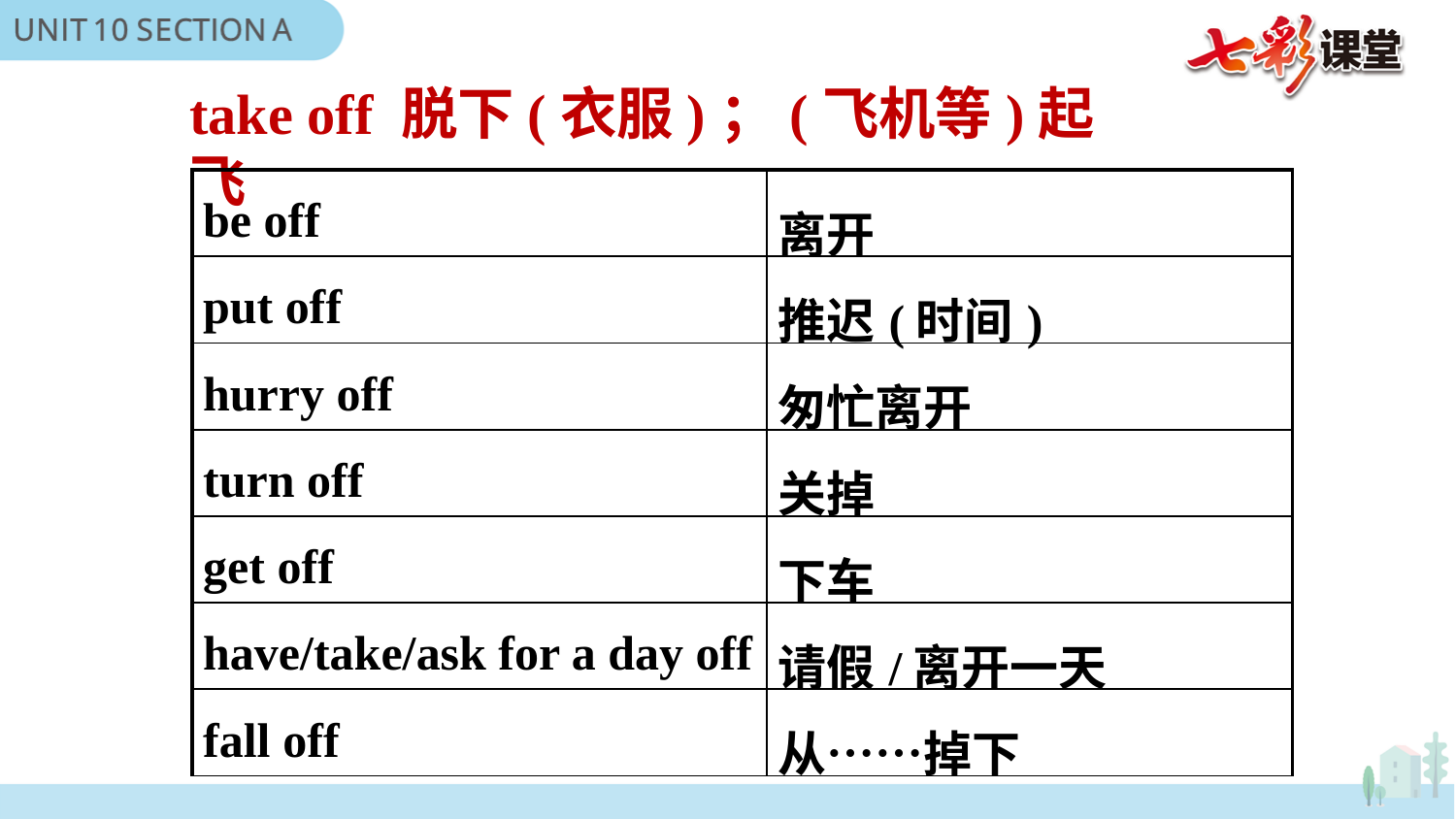

take off 脱下(衣服)；(飞机等)起飞
| be off | 离开 |
| --- | --- |
| put off | 推迟(时间) |
| hurry off | 匆忙离开 |
| turn off | 关掉 |
| get off | 下车 |
| have/take/ask for a day off | 请假/离开一天 |
| fall off | 从……掉下 |